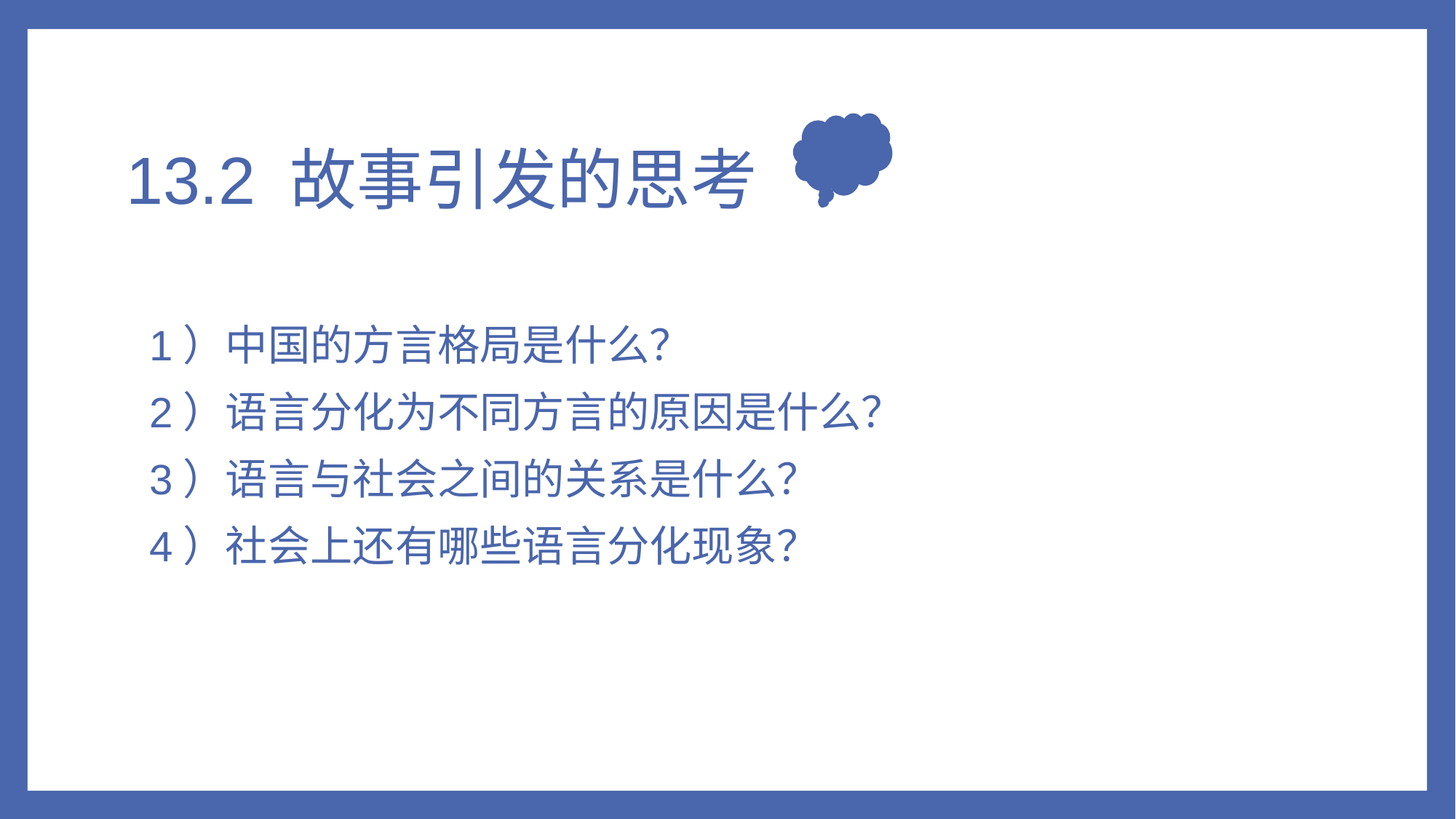

# 13.2 故事引发的思考

1）中国的方言格局是什么？
2）语言分化为不同方言的原因是什么？
3）语言与社会之间的关系是什么？
4）社会上还有哪些语言分化现象？